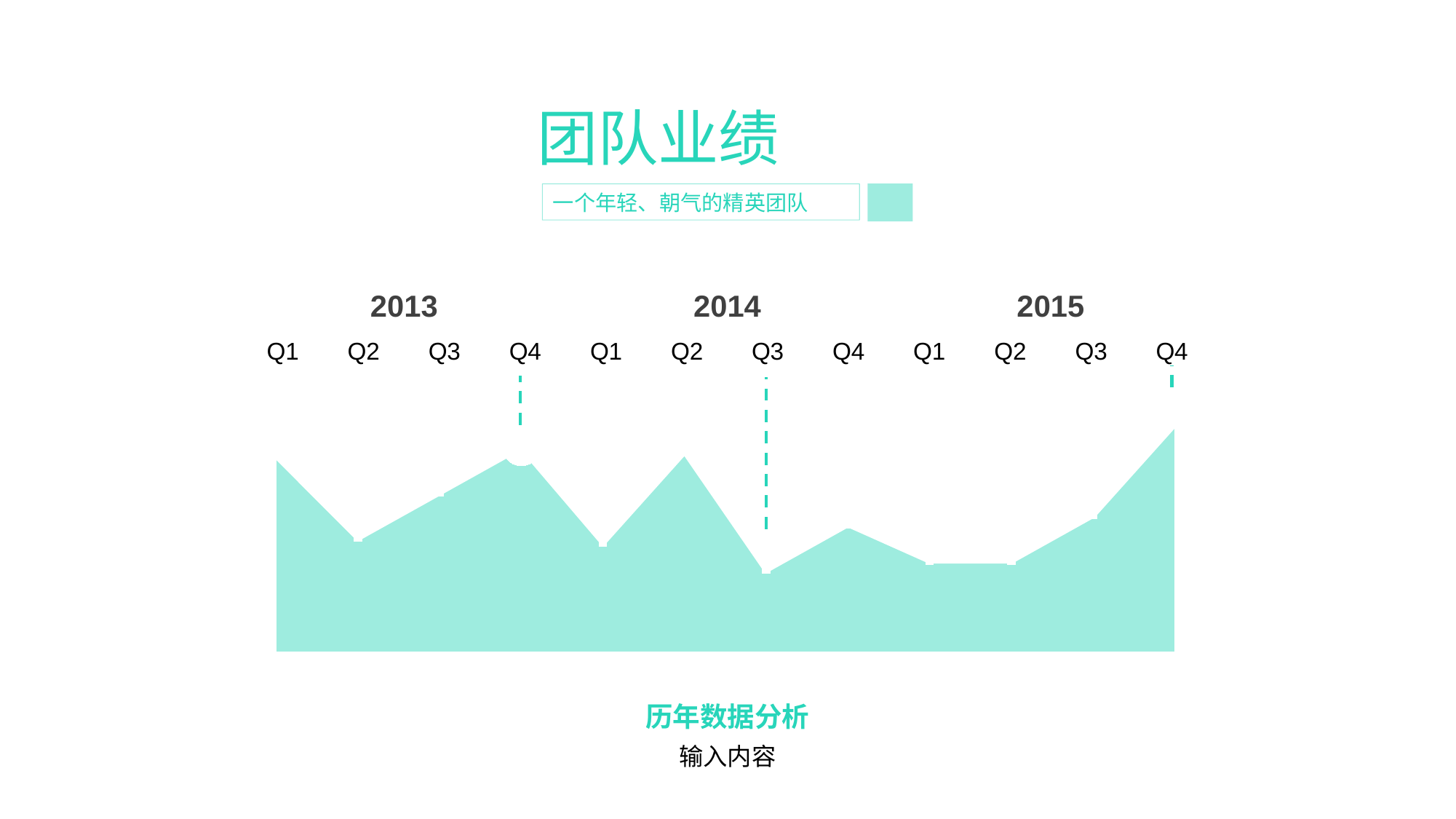

团队业绩

一个年轻、朝气的精英团队
| 2013 |  |  |  | 2014 |  |  |  | 2015 |  |  |  |
| --- | --- | --- | --- | --- | --- | --- | --- | --- | --- | --- | --- |
| Q1 | Q2 | Q3 | Q4 | Q1 | Q2 | Q3 | Q4 | Q1 | Q2 | Q3 | Q4 |

### Chart

| Category | 系列 1 | 系列 2 |
|---|---|---|
| Q1 | 4.3 | 4.3 |
| Q2 | 2.5 | 2.5 |
| Q3 | 3.5 | 3.5 |
| Q4 | 4.5 | 4.5 |
| Q1 | 2.4 | 2.4 |
| Q2 | 4.4 | 4.4 |
| Q3 | 1.8 | 1.8 |
| Q4 | 2.8 | 2.8 |
| Q1 | 2.0 | 2.0 |
| Q2 | 2.0 | 2.0 |
| Q3 | 3.0 | 3.0 |
| Q4 | 5.0 | 5.0 |
历年数据分析
输入内容